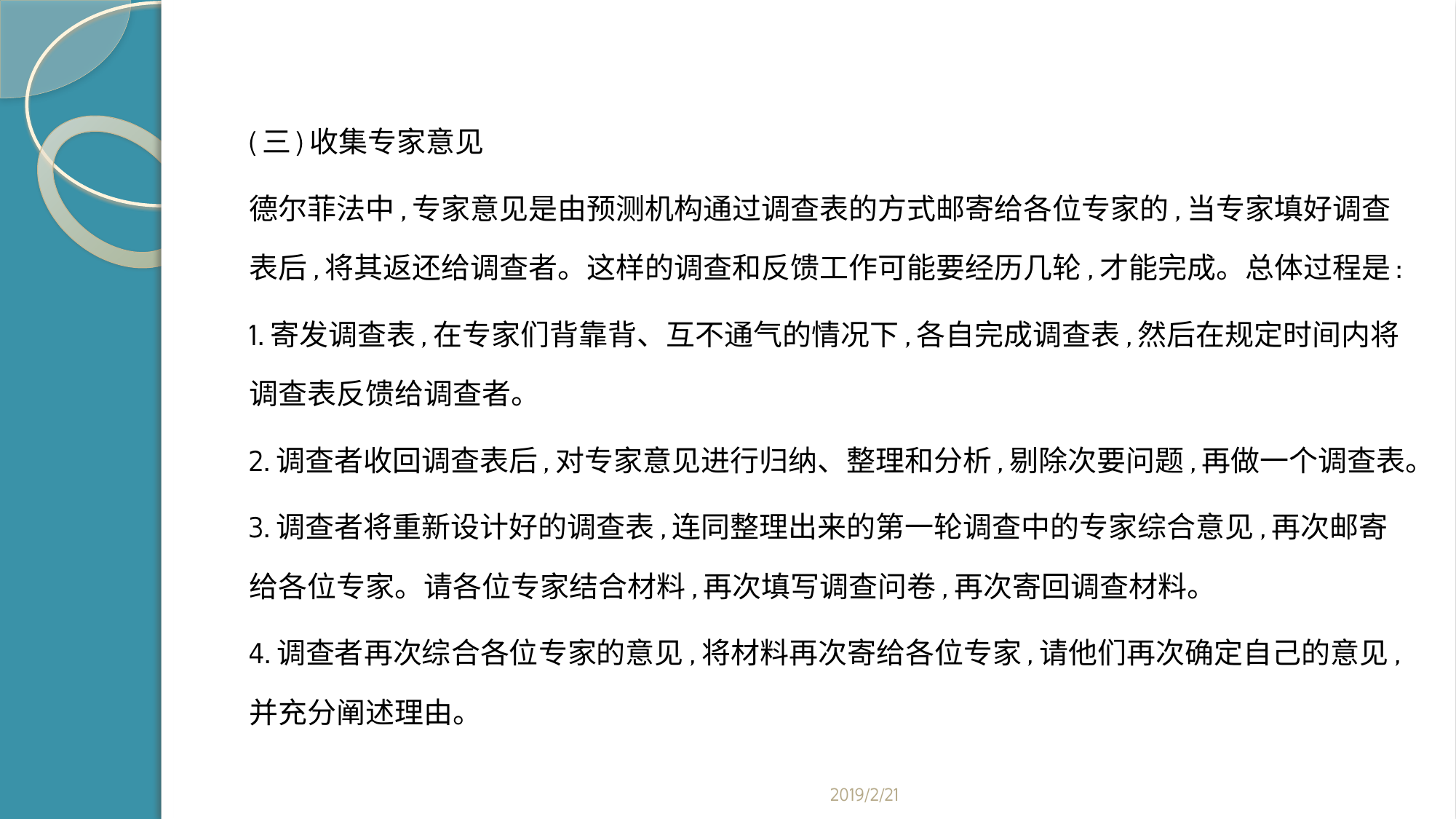

#
(三)收集专家意见
德尔菲法中,专家意见是由预测机构通过调查表的方式邮寄给各位专家的,当专家填好调查表后,将其返还给调查者。这样的调查和反馈工作可能要经历几轮,才能完成。总体过程是:
1.寄发调查表,在专家们背靠背、互不通气的情况下,各自完成调查表,然后在规定时间内将调查表反馈给调查者。
2.调查者收回调查表后,对专家意见进行归纳、整理和分析,剔除次要问题,再做一个调查表。
3.调查者将重新设计好的调查表,连同整理出来的第一轮调查中的专家综合意见,再次邮寄给各位专家。请各位专家结合材料,再次填写调查问卷,再次寄回调查材料。
4.调查者再次综合各位专家的意见,将材料再次寄给各位专家,请他们再次确定自己的意见,并充分阐述理由。
2019/2/21